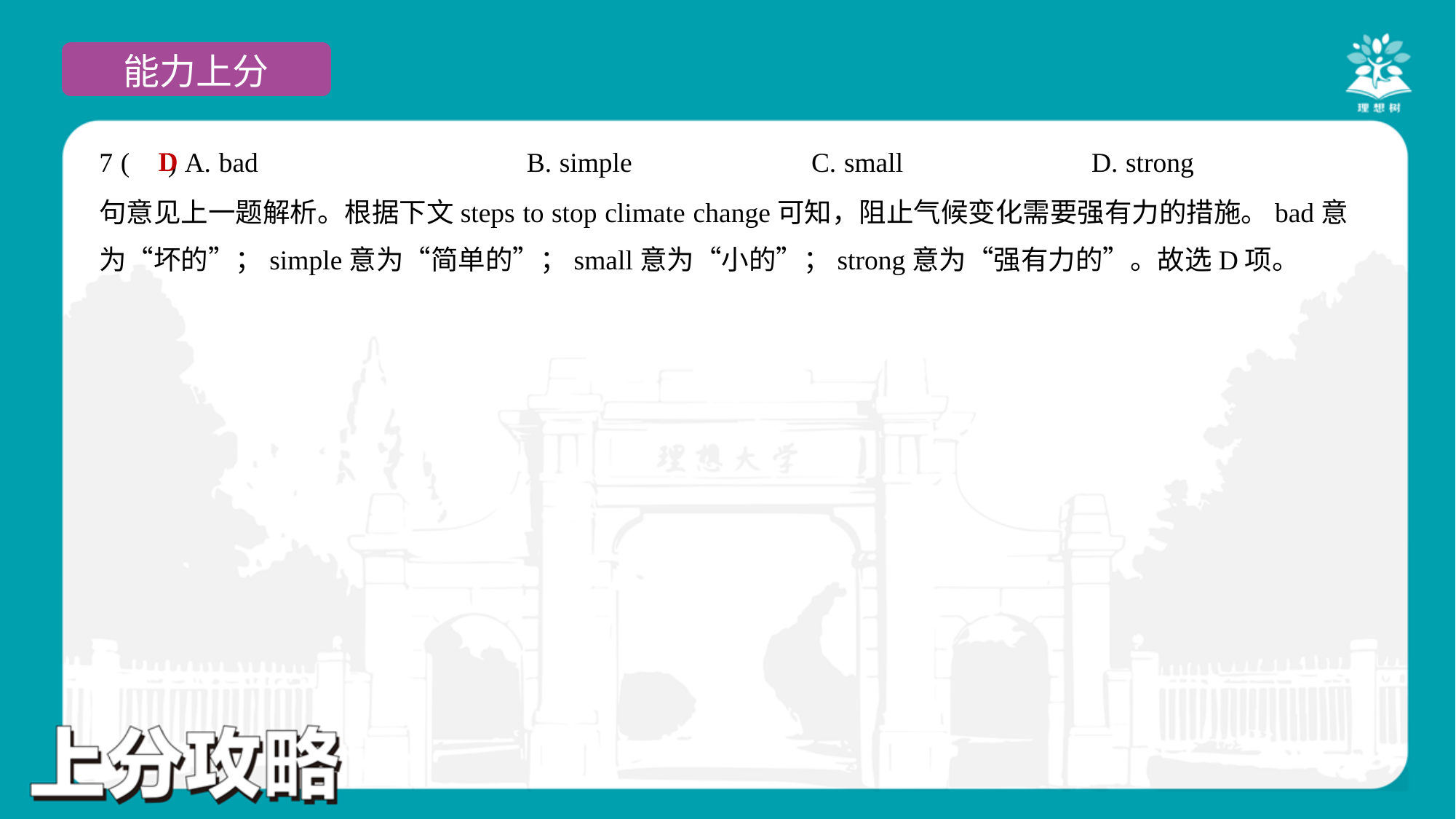

D
7 (     ) A. bad	B. simple	C. small	D. strong
句意见上一题解析。根据下文steps to stop climate change可知，阻止气候变化需要强有力的措施。bad意
为“坏的”；simple意为“简单的”；small意为“小的”；strong意为“强有力的”。故选D项。